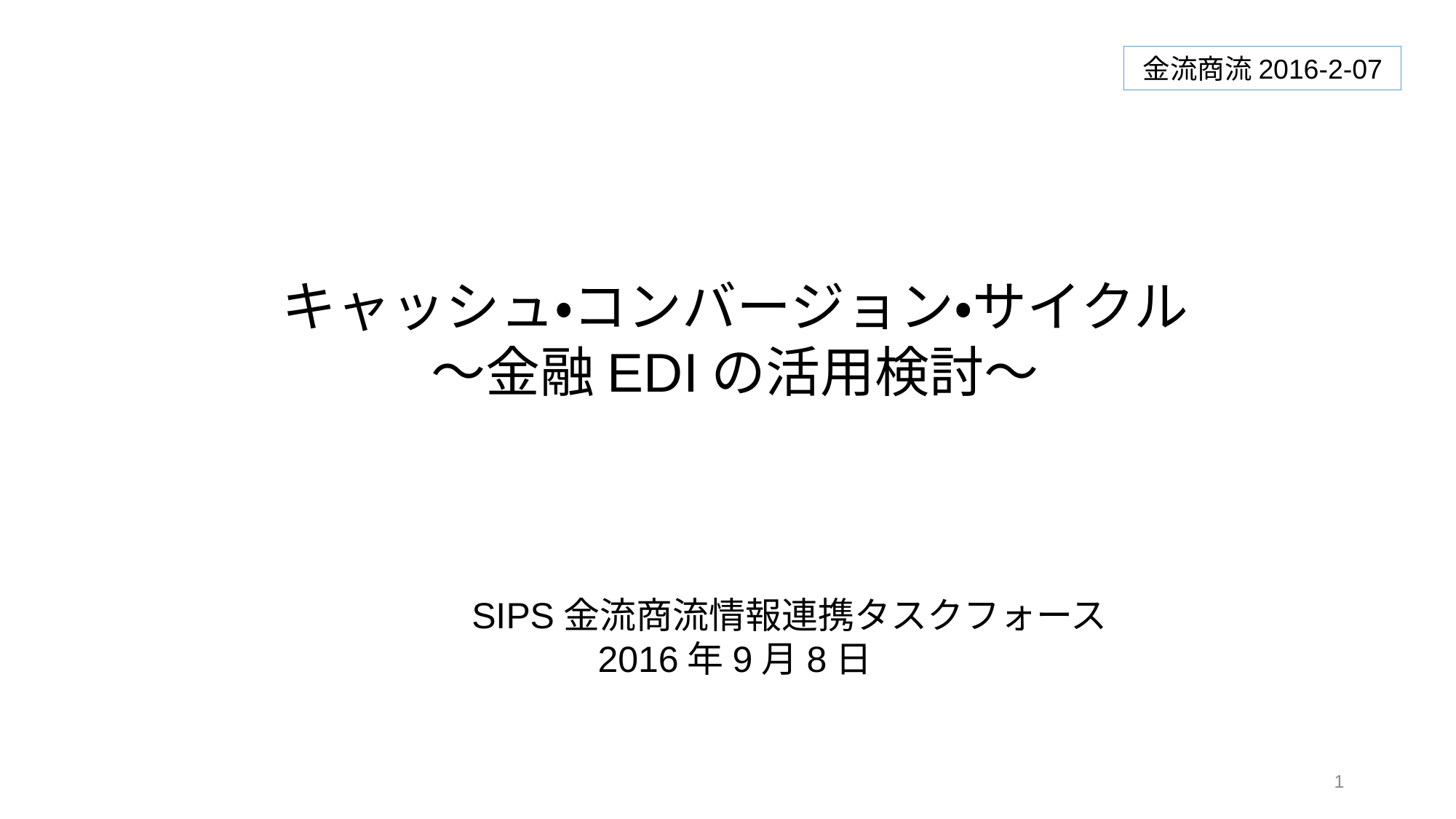

金流商流2016-2-07
キャッシュ・コンバージョン・サイクル
～金融EDIの活用検討～
	SIPS金流商流情報連携タスクフォース
2016年9月8日
1